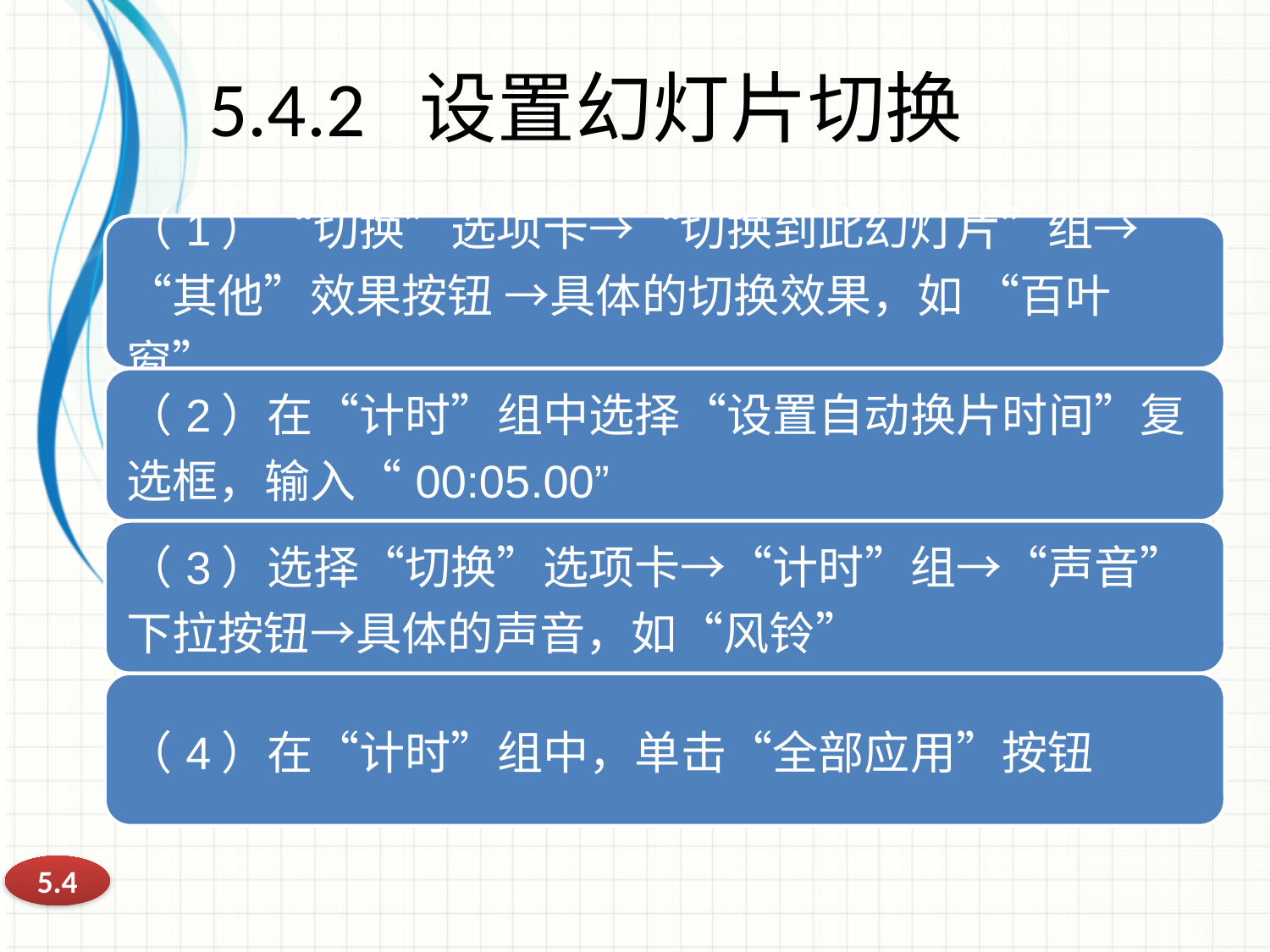

# 5.4.2  设置幻灯片切换
（3）选择“切换”选项卡→“计时”组→“声音”下拉按钮→具体的声音，如“风铃”
（2）在“计时”组中选择“设置自动换片时间”复选框，输入“00:05.00”
（4）在“计时”组中，单击“全部应用”按钮
（1）“切换”选项卡→“切换到此幻灯片”组→“其他”效果按钮 →具体的切换效果，如 “百叶窗”